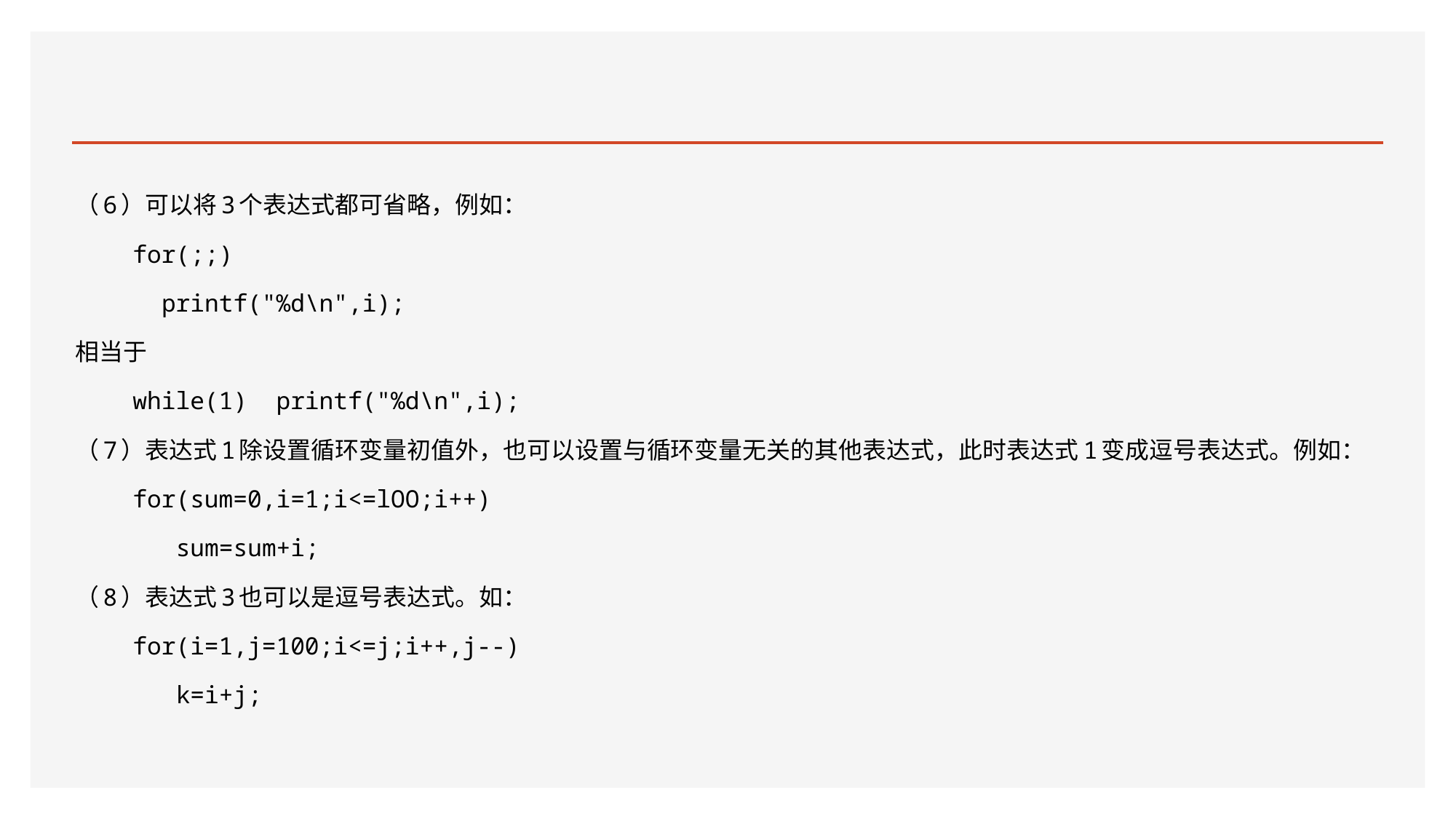

#
（6）可以将3个表达式都可省略，例如：
    for(;;)
      printf("%d\n",i);
相当于
    while(1)  printf("%d\n",i);
（7）表达式1除设置循环变量初值外，也可以设置与循环变量无关的其他表达式，此时表达式1变成逗号表达式。例如：
    for(sum=0,i=1;i<=lOO;i++)
       sum=sum+i;
（8）表达式3也可以是逗号表达式。如：
    for(i=1,j=100;i<=j;i++,j--)
       k=i+j;